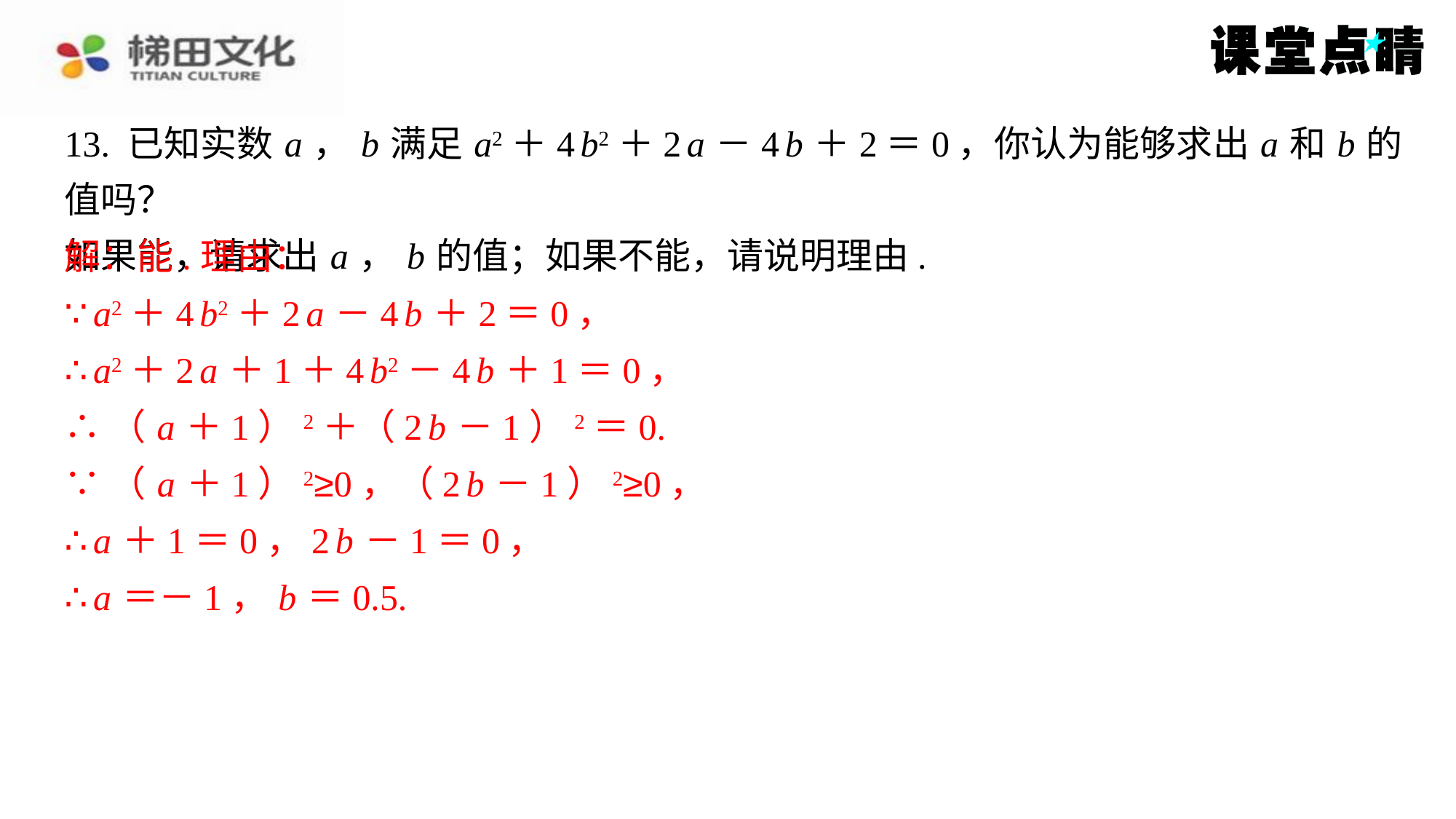

13. 已知实数 a ， b 满足 a2＋4 b2＋2 a －4 b ＋2＝0，你认为能够求出 a 和 b 的值吗？
如果能，请求出 a ， b 的值；如果不能，请说明理由.
解：能.理由：
∵ a2＋4 b2＋2 a －4 b ＋2＝0，
∴ a2＋2 a ＋1＋4 b2－4 b ＋1＝0，
∴（ a ＋1）2＋（2 b －1）2＝0.
∵（ a ＋1）2≥0，（2 b －1）2≥0，
∴ a ＋1＝0，2 b －1＝0，
∴ a ＝－1， b ＝0.5.
解：能.理由：
∵ a2＋4 b2＋2 a －4 b ＋2＝0，
∴ a2＋2 a ＋1＋4 b2－4 b ＋1＝0，
∴（ a ＋1）2＋（2 b －1）2＝0.
∵（ a ＋1）2≥0，（2 b －1）2≥0，
∴ a ＋1＝0，2 b －1＝0，
∴ a ＝－1， b ＝0.5.